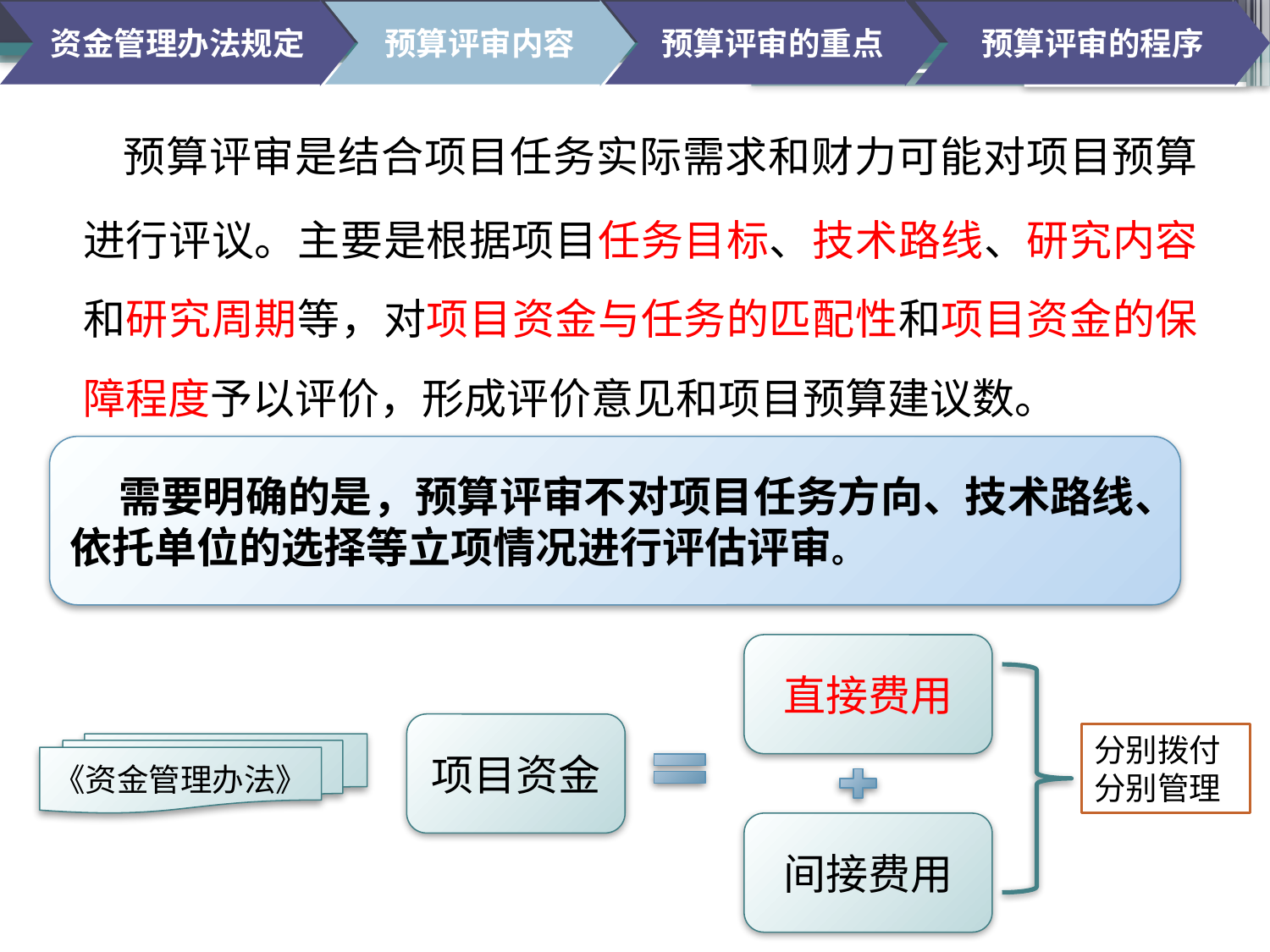

资金管理办法规定
预算评审内容
预算评审的重点
预算评审的程序
    预算评审是结合项目任务实际需求和财力可能对项目预算进行评议。主要是根据项目任务目标、技术路线、研究内容和研究周期等，对项目资金与任务的匹配性和项目资金的保障程度予以评价，形成评价意见和项目预算建议数。

    需要明确的是，预算评审不对项目任务方向、技术路线、依托单位的选择等立项情况进行评估评审。
直接费用

项目资金
分别拨付分别管理
《资金管理办法》

间接费用